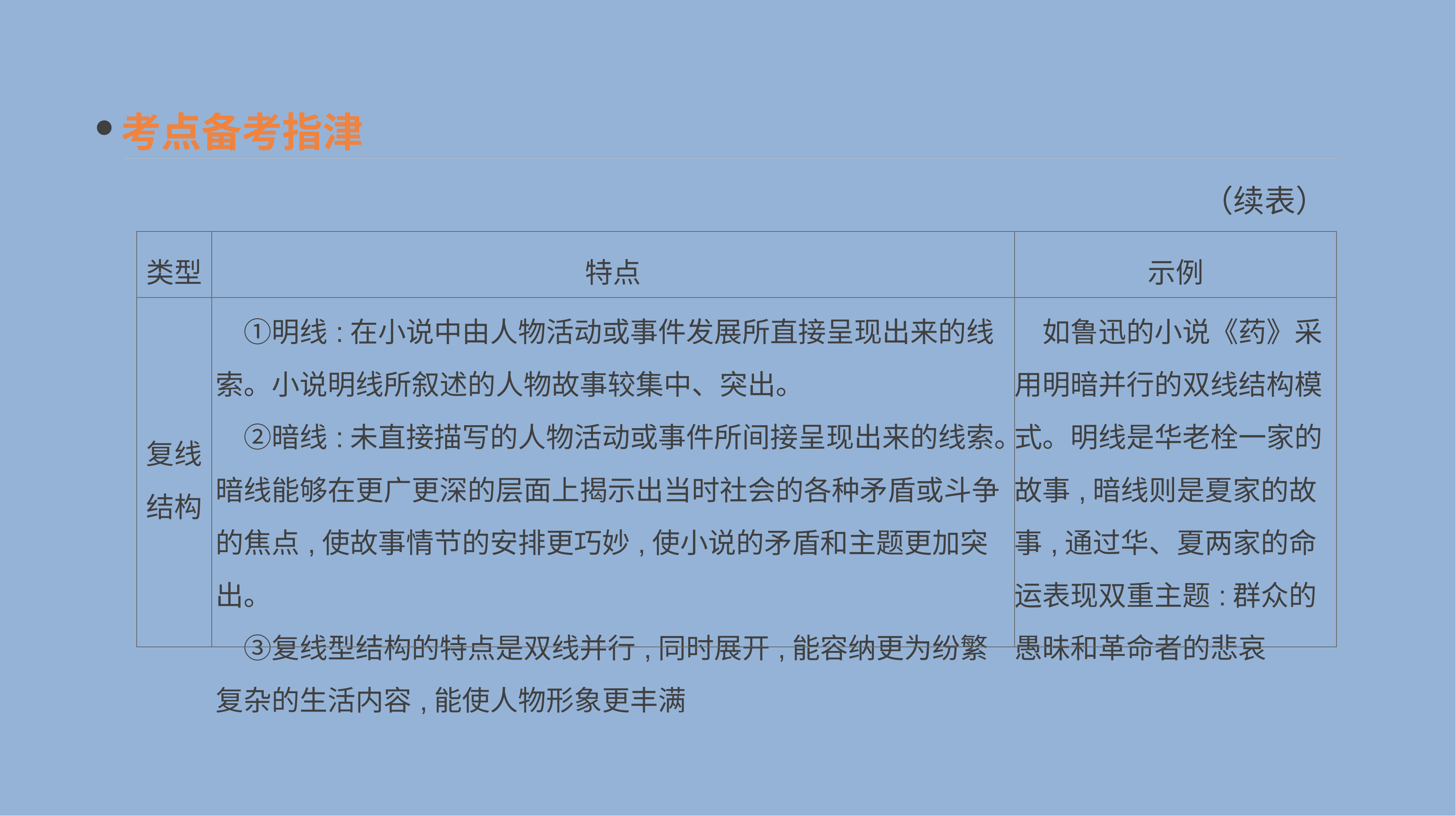

考点备考指津

（续表）
| 类型 | 特点 | 示例 |
| --- | --- | --- |
| 复线 结构 | ①明线:在小说中由人物活动或事件发展所直接呈现出来的线索。小说明线所叙述的人物故事较集中、突出。 　②暗线:未直接描写的人物活动或事件所间接呈现出来的线索。暗线能够在更广更深的层面上揭示出当时社会的各种矛盾或斗争的焦点,使故事情节的安排更巧妙,使小说的矛盾和主题更加突出。 　③复线型结构的特点是双线并行,同时展开,能容纳更为纷繁复杂的生活内容,能使人物形象更丰满 | 如鲁迅的小说《药》采用明暗并行的双线结构模式。明线是华老栓一家的故事,暗线则是夏家的故事,通过华、夏两家的命运表现双重主题:群众的愚昧和革命者的悲哀 |